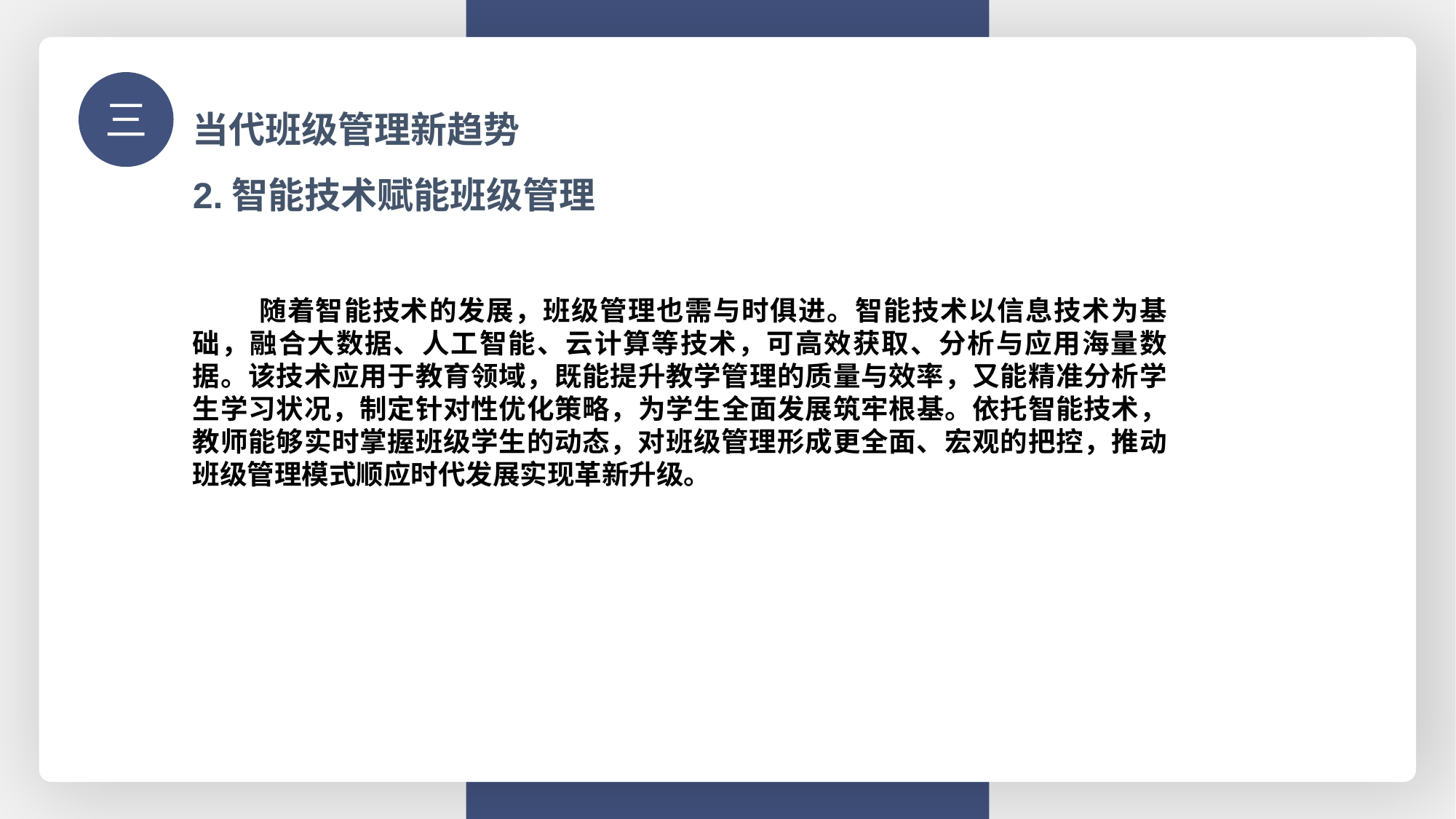

当代班级管理新趋势
三
2.智能技术赋能班级管理
        随着智能技术的发展，班级管理也需与时俱进。智能技术以信息技术为基础，融合大数据、人工智能、云计算等技术，可高效获取、分析与应用海量数据。该技术应用于教育领域，既能提升教学管理的质量与效率，又能精准分析学生学习状况，制定针对性优化策略，为学生全面发展筑牢根基。依托智能技术，教师能够实时掌握班级学生的动态，对班级管理形成更全面、宏观的把控，推动班级管理模式顺应时代发展实现革新升级。